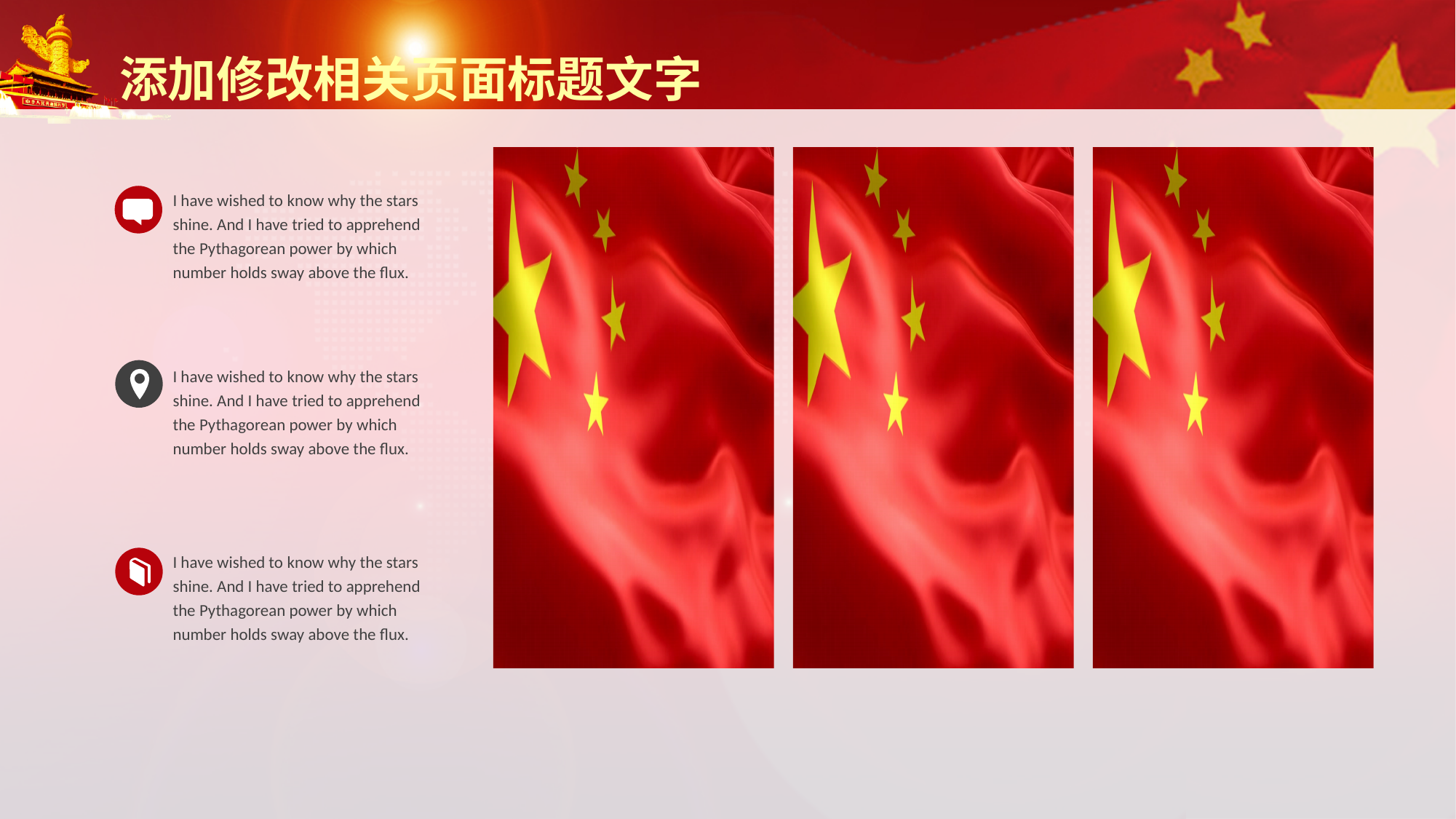

添加修改相关页面标题文字

I have wished to know why the stars shine. And I have tried to apprehend the Pythagorean power by which number holds sway above the flux.

I have wished to know why the stars shine. And I have tried to apprehend the Pythagorean power by which number holds sway above the flux.

I have wished to know why the stars shine. And I have tried to apprehend the Pythagorean power by which number holds sway above the flux.